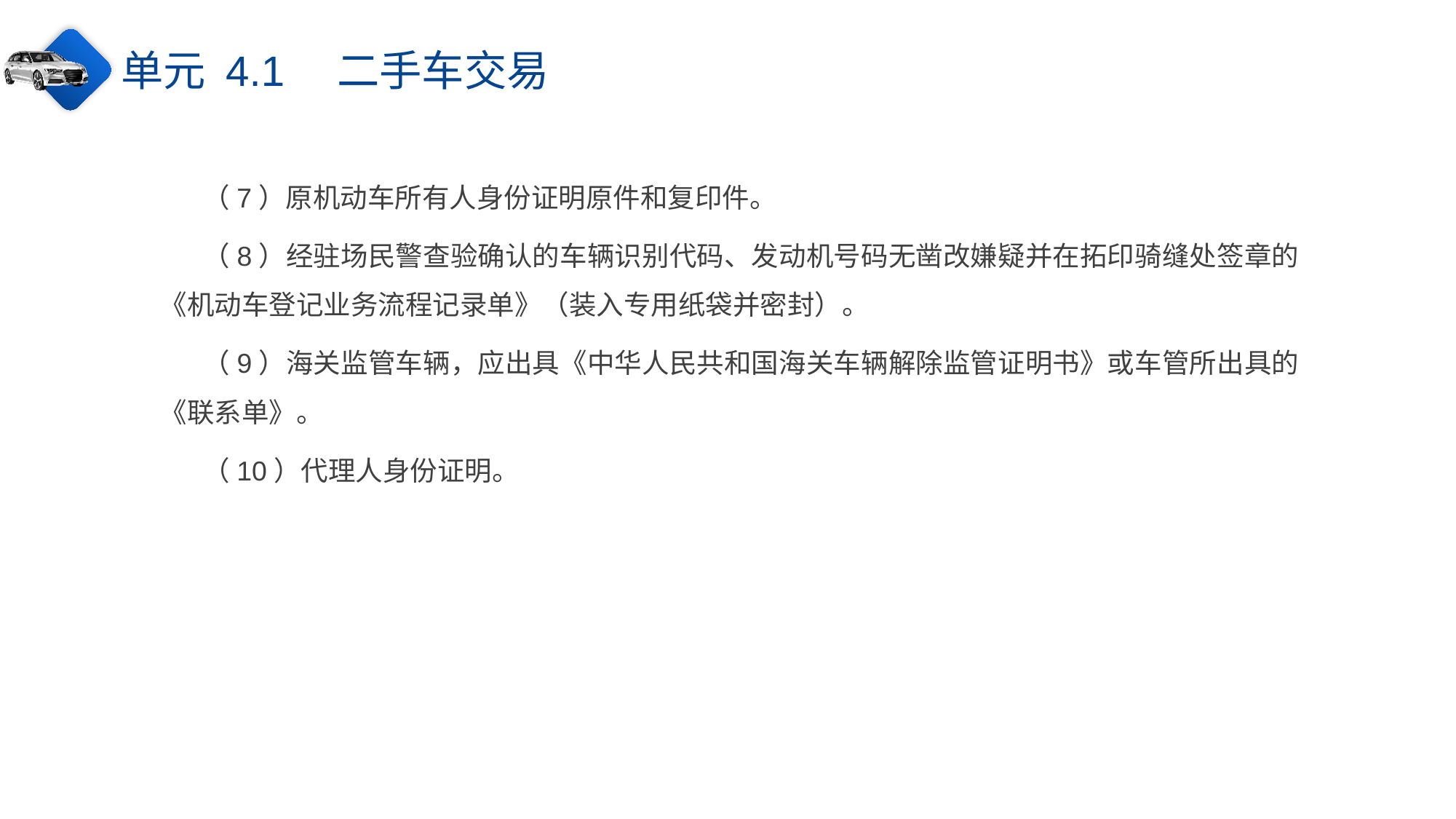

单元 4.1　二手车交易
（7）原机动车所有人身份证明原件和复印件。
（8）经驻场民警查验确认的车辆识别代码、发动机号码无凿改嫌疑并在拓印骑缝处签章的《机动车登记业务流程记录单》（装入专用纸袋并密封）。
（9）海关监管车辆，应出具《中华人民共和国海关车辆解除监管证明书》或车管所出具的《联系单》。
（10）代理人身份证明。